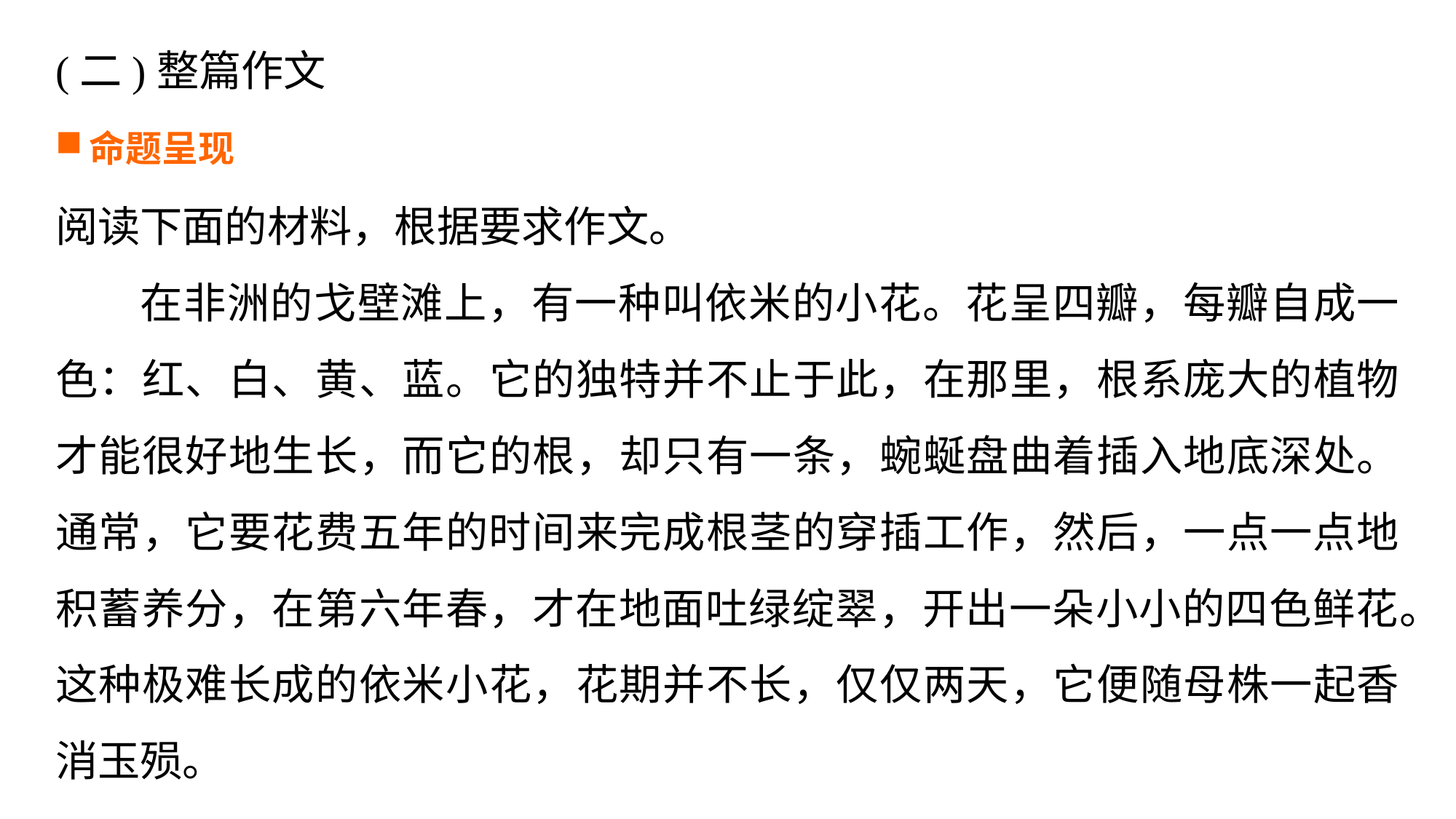

(二)整篇作文
命题呈现
阅读下面的材料，根据要求作文。
在非洲的戈壁滩上，有一种叫依米的小花。花呈四瓣，每瓣自成一色：红、白、黄、蓝。它的独特并不止于此，在那里，根系庞大的植物才能很好地生长，而它的根，却只有一条，蜿蜒盘曲着插入地底深处。通常，它要花费五年的时间来完成根茎的穿插工作，然后，一点一点地积蓄养分，在第六年春，才在地面吐绿绽翠，开出一朵小小的四色鲜花。这种极难长成的依米小花，花期并不长，仅仅两天，它便随母株一起香消玉殒。